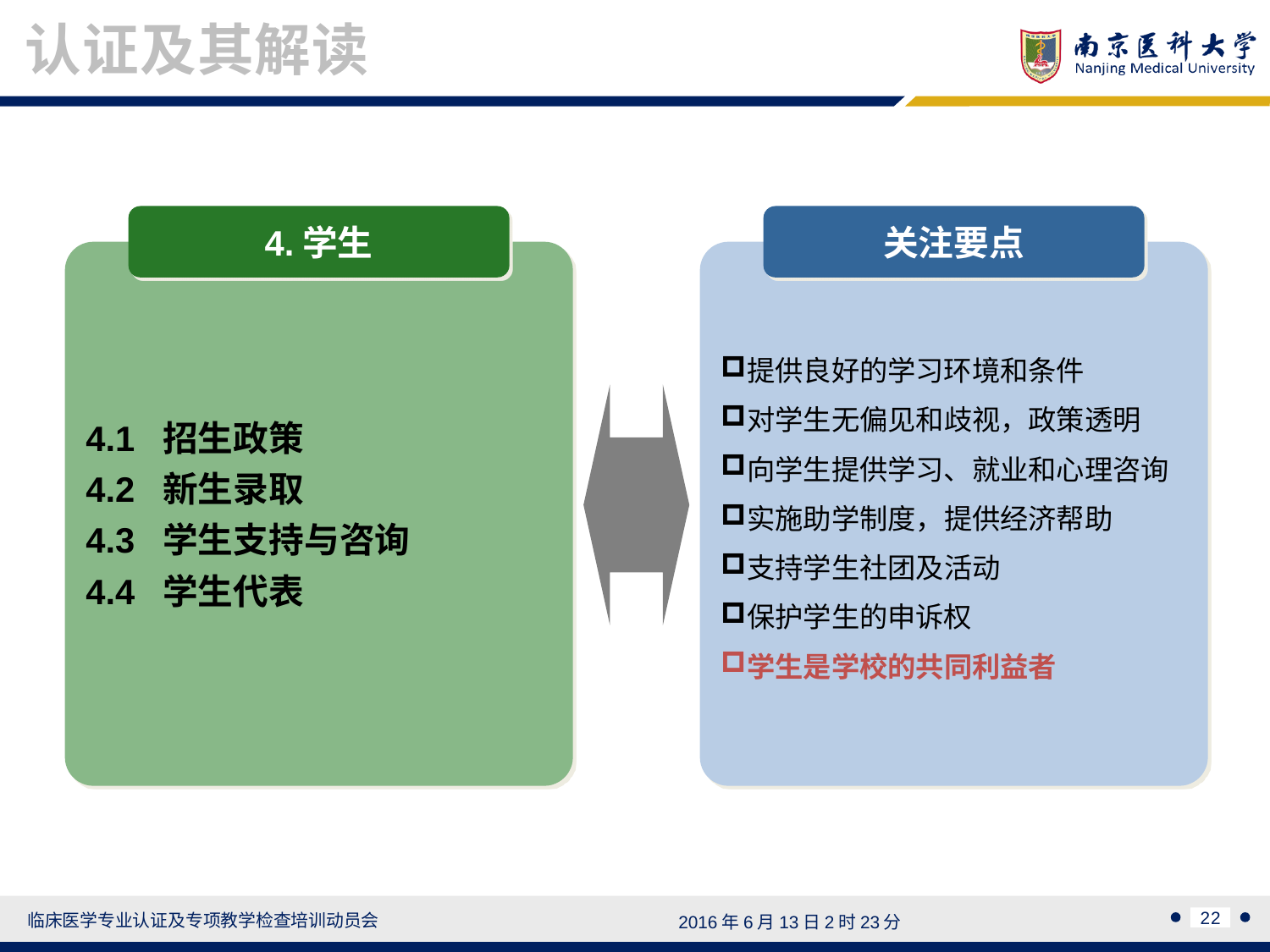

认证及其解读
4.学生
4.1  招生政策
4.2  新生录取
4.3  学生支持与咨询
4.4  学生代表
关注要点
提供良好的学习环境和条件
对学生无偏见和歧视，政策透明
向学生提供学习、就业和心理咨询
实施助学制度，提供经济帮助
支持学生社团及活动
保护学生的申诉权
学生是学校的共同利益者